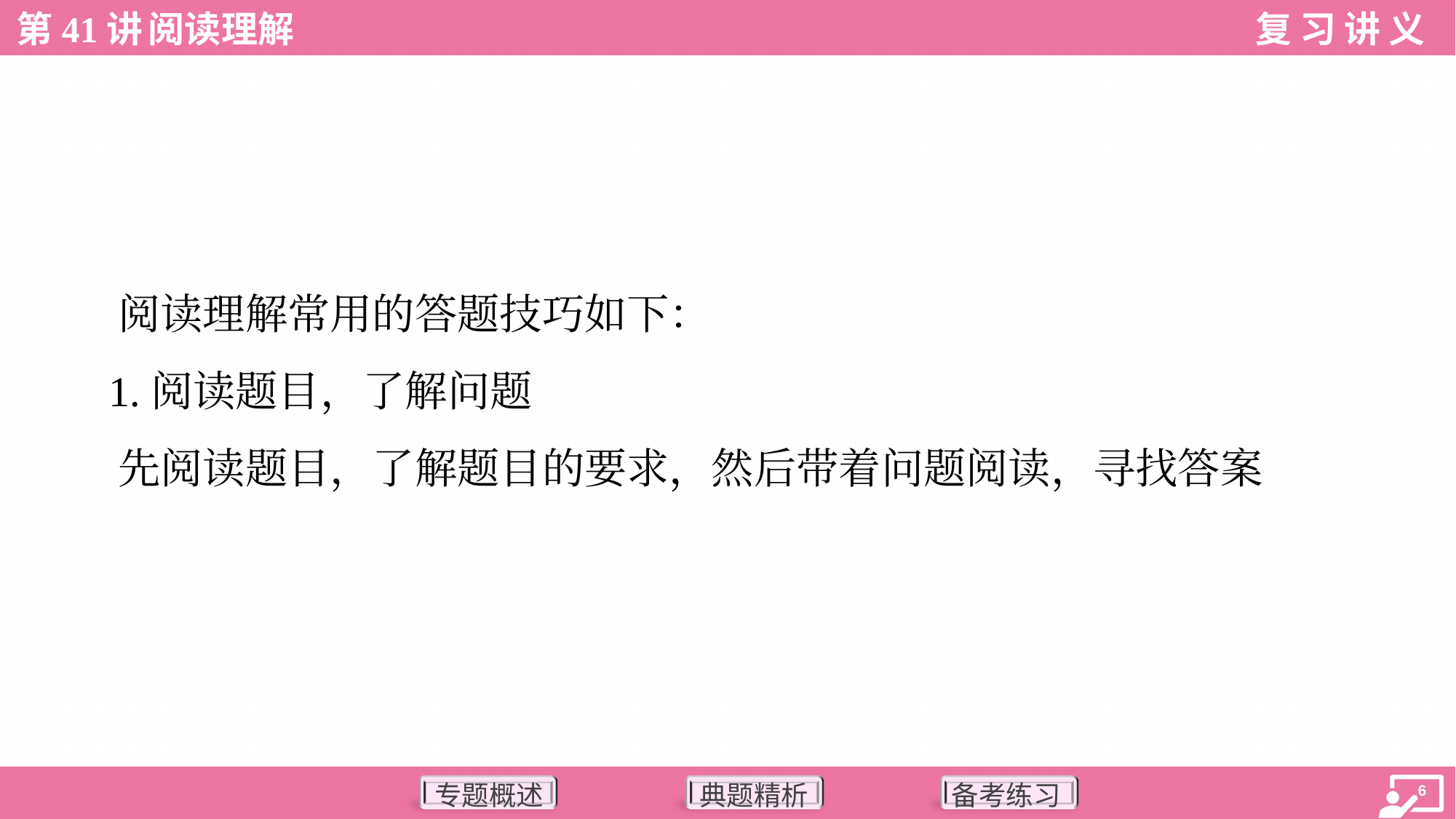

阅读理解常用的答题技巧如下：
    1.阅读题目，了解问题
    先阅读题目，了解题目的要求，然后带着问题阅读，寻找答案